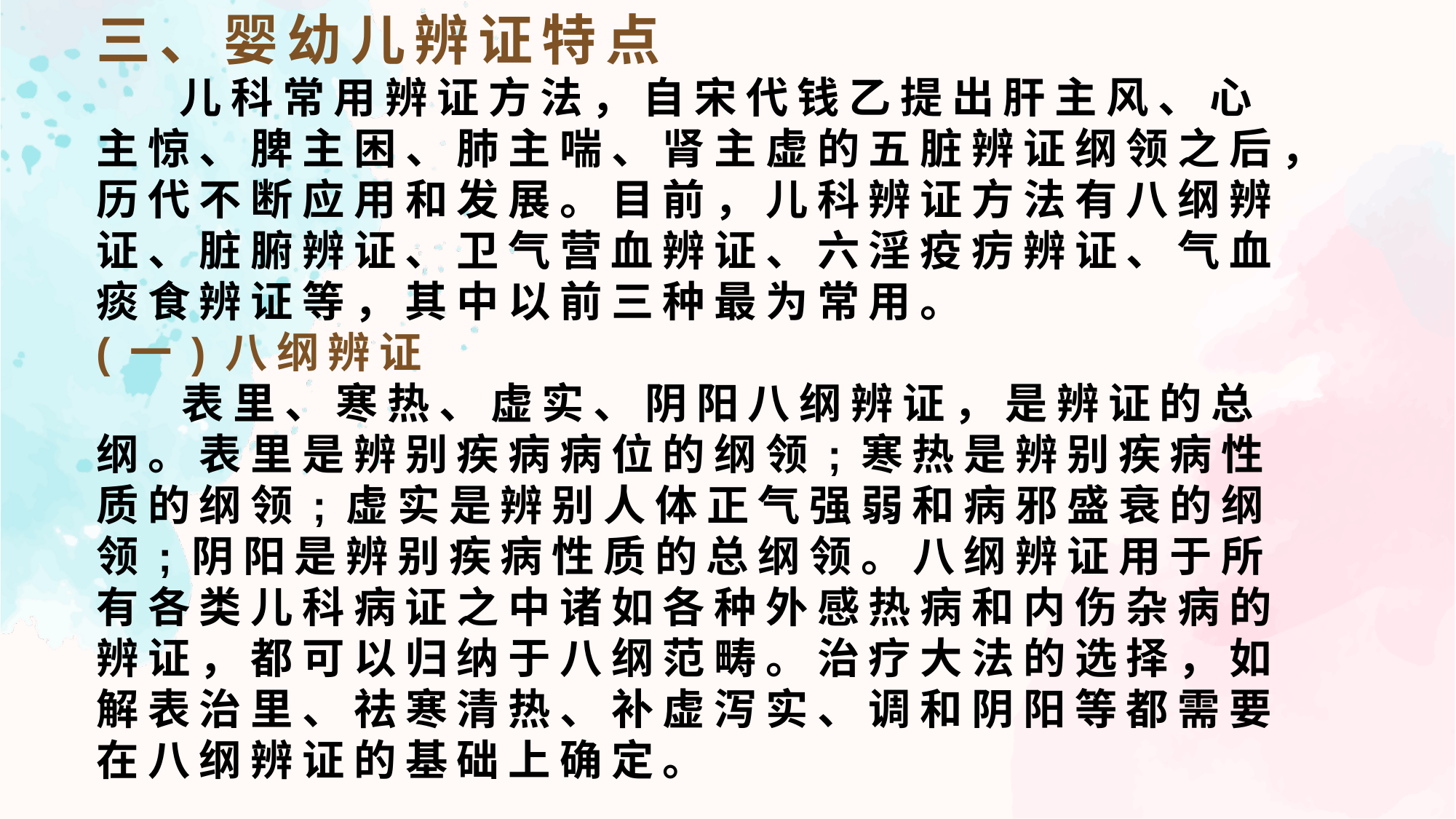

三、婴幼儿辨证特点
     儿科常用辨证方法，自宋代钱乙提出肝主风、心主惊、脾主困、肺主喘、肾主虚的五脏辨证纲领之后，历代不断应用和发展。目前，儿科辨证方法有八纲辨证、脏腑辨证、卫气营血辨证、六淫疫疠辨证、气血痰食辨证等，其中以前三种最为常用。
(一)八纲辨证
    表里、寒热、虚实、阴阳八纲辨证，是辨证的总纲。表里是辨别疾病病位的纲领;寒热是辨别疾病性质的纲领;虚实是辨别人体正气强弱和病邪盛衰的纲领;阴阳是辨别疾病性质的总纲领。八纲辨证用于所有各类儿科病证之中诸如各种外感热病和内伤杂病的辨证，都可以归纳于八纲范畴。治疗大法的选择，如解表治里、祛寒清热、补虚泻实、调和阴阳等都需要在八纲辨证的基础上确定。